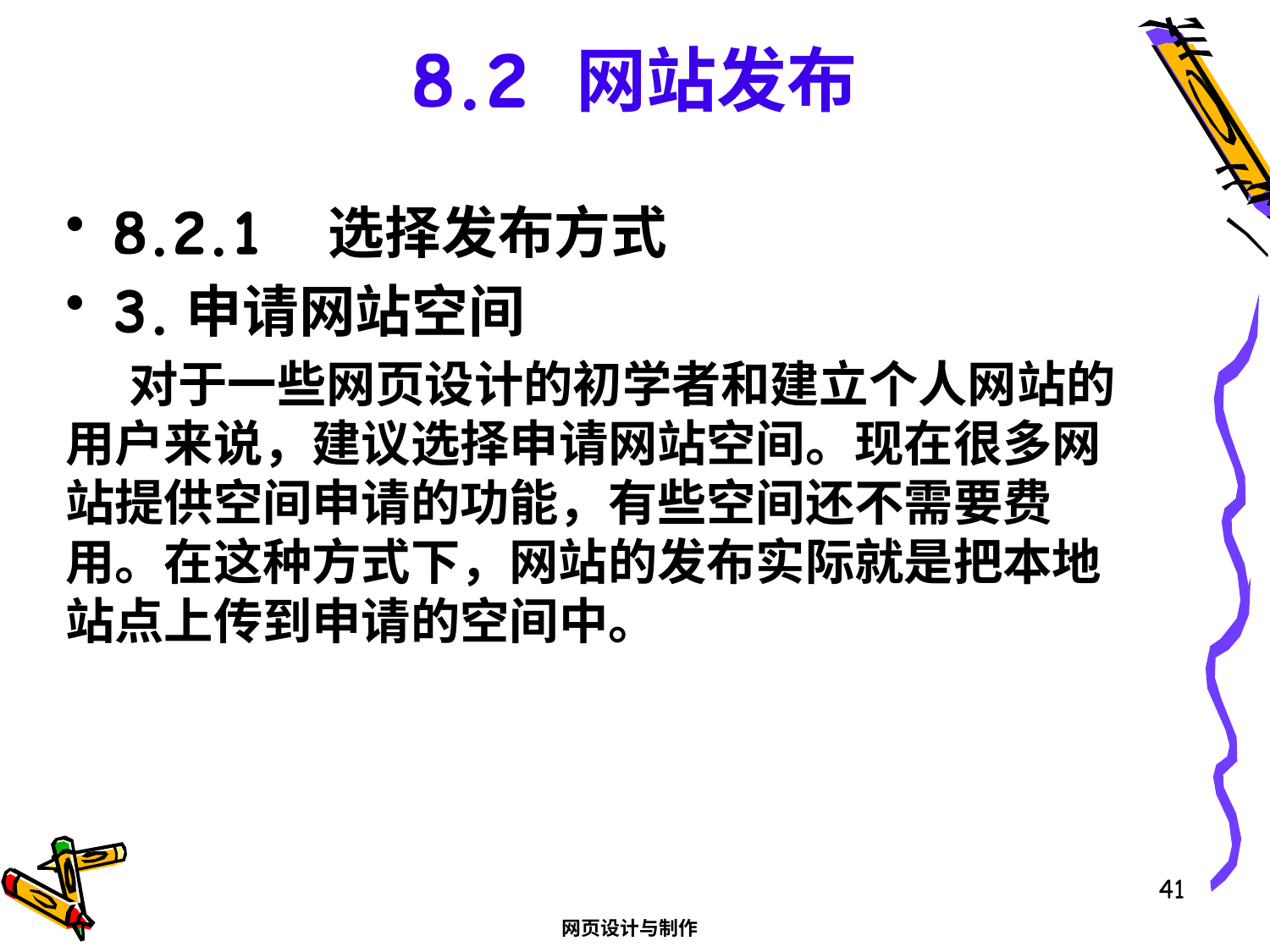

# 8.2 网站发布
8.2.1  选择发布方式
3.申请网站空间
对于一些网页设计的初学者和建立个人网站的用户来说，建议选择申请网站空间。现在很多网站提供空间申请的功能，有些空间还不需要费用。在这种方式下，网站的发布实际就是把本地站点上传到申请的空间中。
41
网页设计与制作